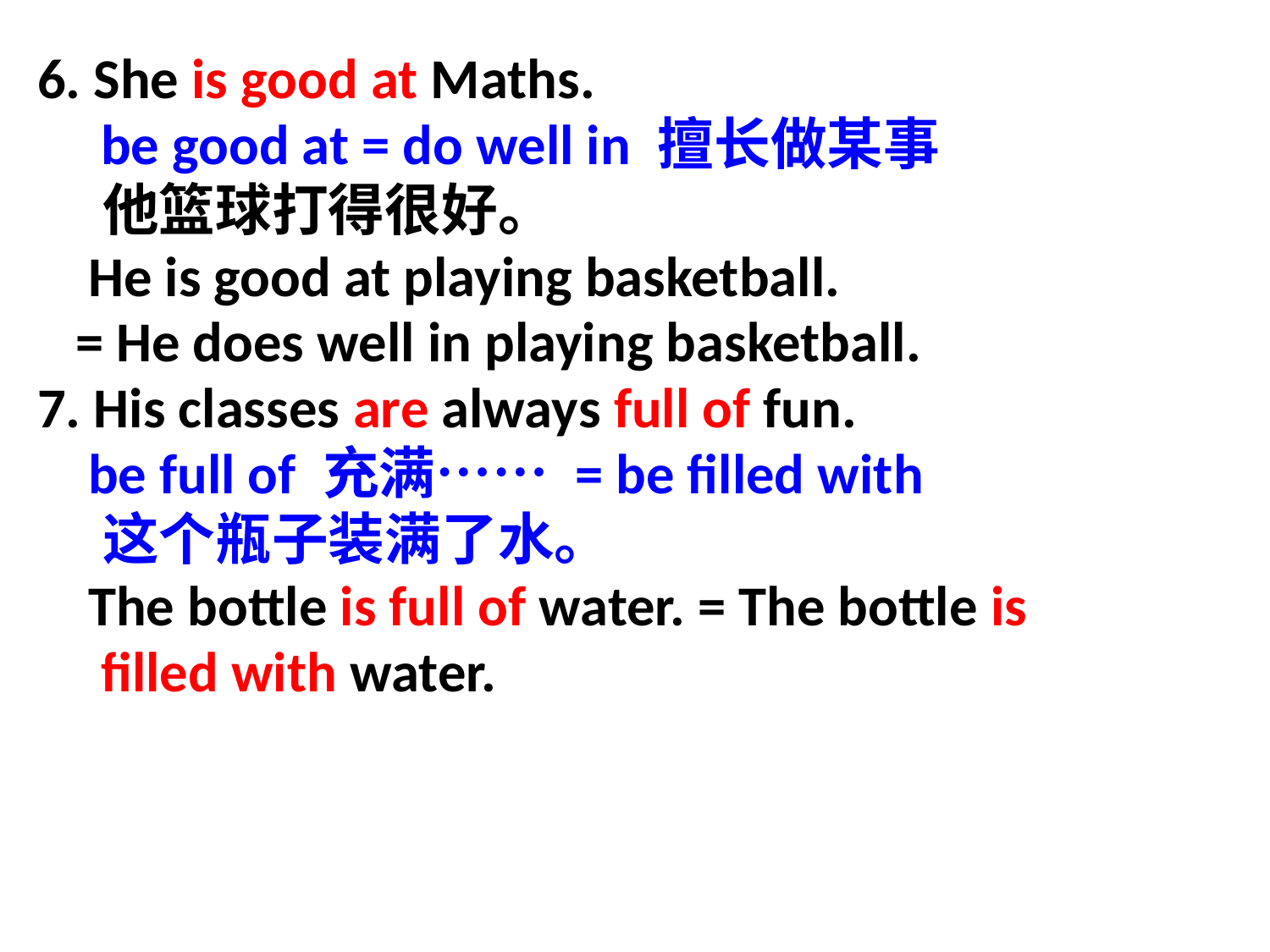

6. She is good at Maths.
     be good at = do well in 擅长做某事
    他篮球打得很好。
    He is good at playing basketball.
   = He does well in playing basketball.
7. His classes are always full of fun.
    be full of 充满…… = be filled with
    这个瓶子装满了水。
    The bottle is full of water. = The bottle is
     filled with water.